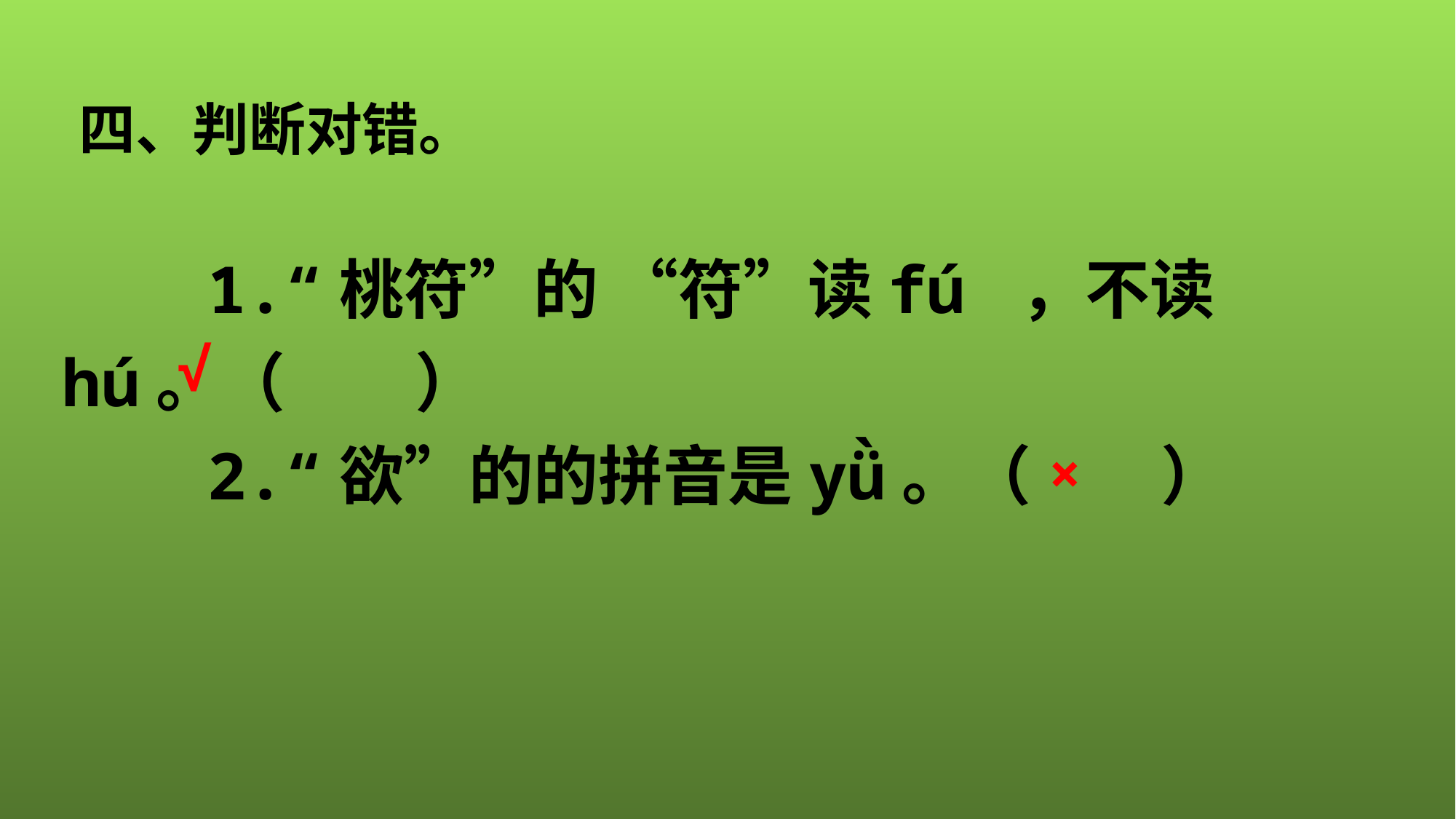

四、判断对错。
　　1.“桃符”的 “符”读fú ，不读hú。（　　）
　　2.“欲”的的拼音是yǜ。（　　）
√
×